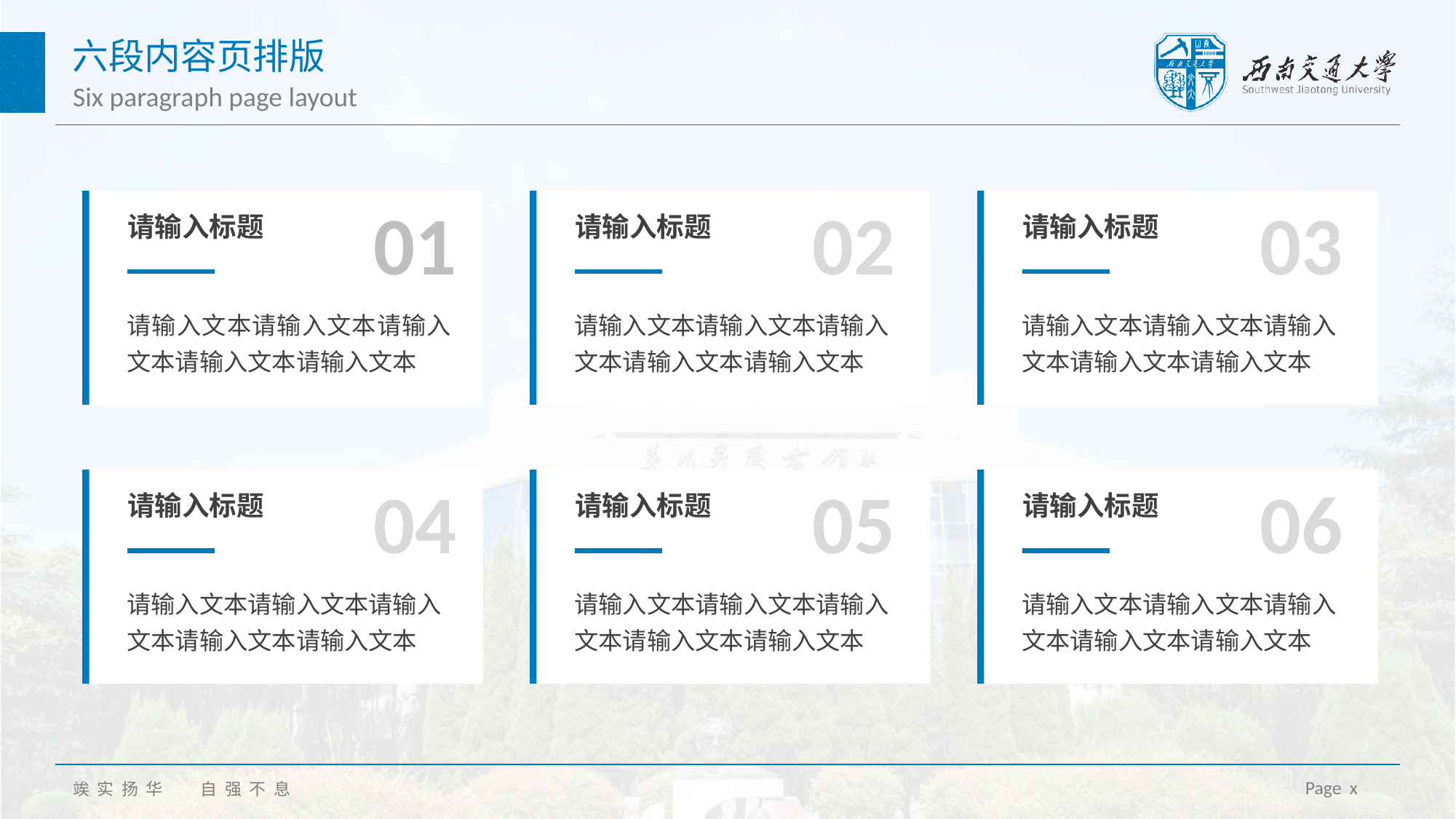

六段内容页排版
Six paragraph page layout
01
02
03

请输入标题
请输入标题
请输入标题
请输入文本请输入文本请输入文本请输入文本请输入文本
请输入文本请输入文本请输入文本请输入文本请输入文本
请输入文本请输入文本请输入文本请输入文本请输入文本
04
05
06

请输入标题
请输入标题
请输入标题
请输入文本请输入文本请输入文本请输入文本请输入文本
请输入文本请输入文本请输入文本请输入文本请输入文本
请输入文本请输入文本请输入文本请输入文本请输入文本
Page  x